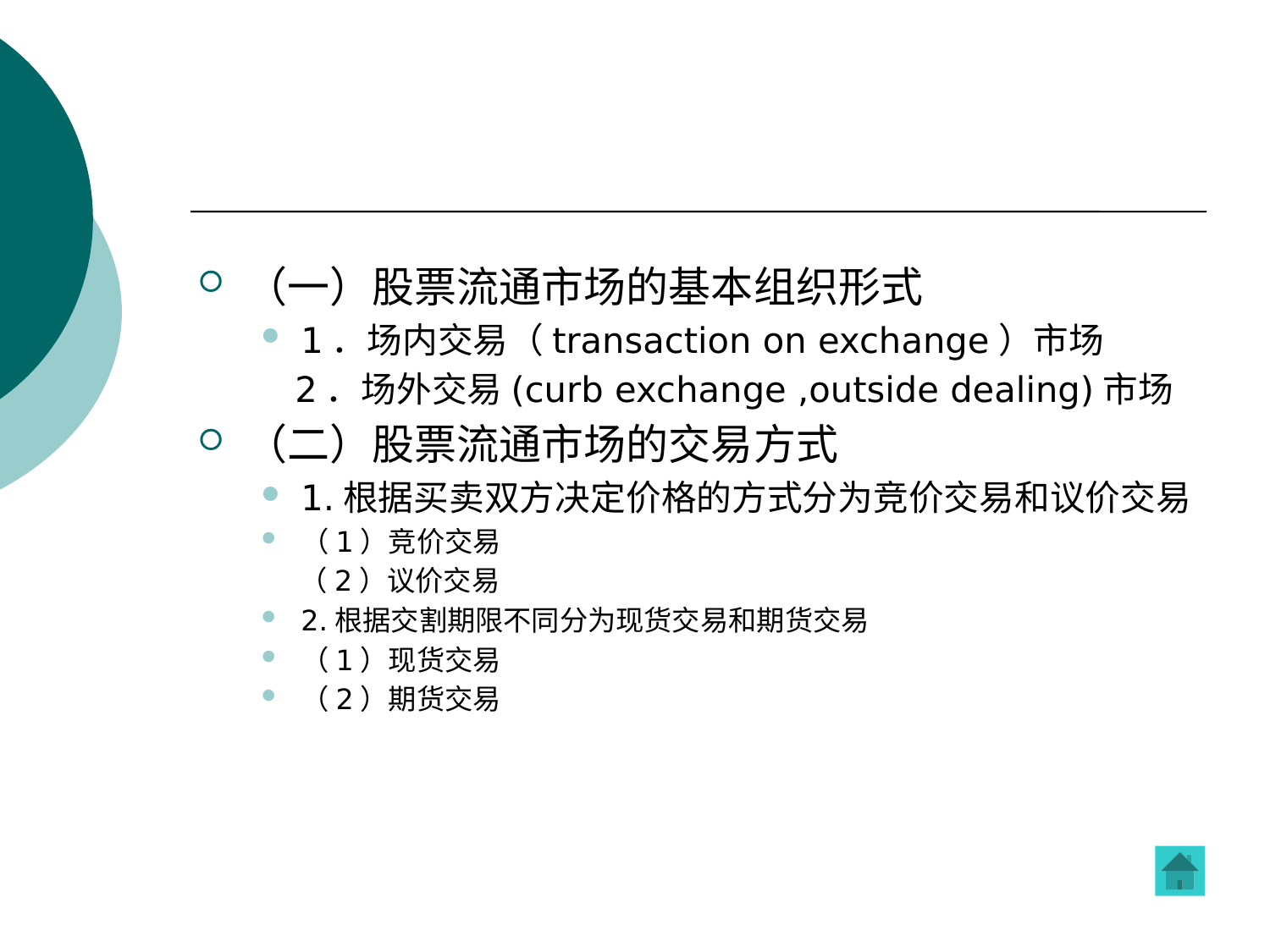

#
（一）股票流通市场的基本组织形式
1．场内交易（transaction on exchange）市场
   2．场外交易(curb exchange ,outside dealing)市场
（二）股票流通市场的交易方式
1.根据买卖双方决定价格的方式分为竞价交易和议价交易
（1）竞价交易
     （2）议价交易
2.根据交割期限不同分为现货交易和期货交易
（1）现货交易
（2）期货交易